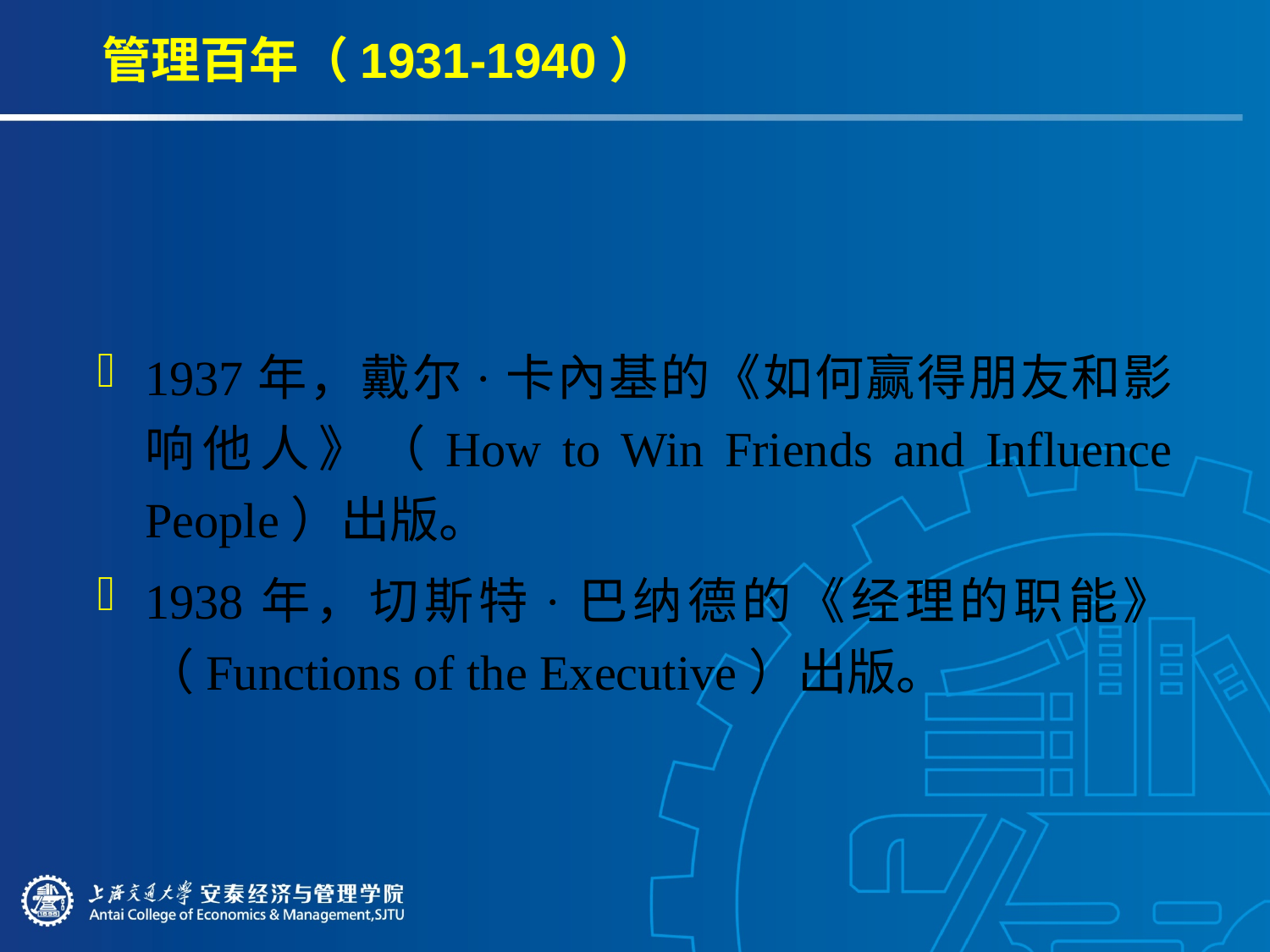

# 管理百年（1931-1940）
1937年，戴尔·卡內基的《如何赢得朋友和影响他人》（How to Win Friends and Influence People）出版。
1938年，切斯特·巴纳德的《经理的职能》（Functions of the Executive）出版。